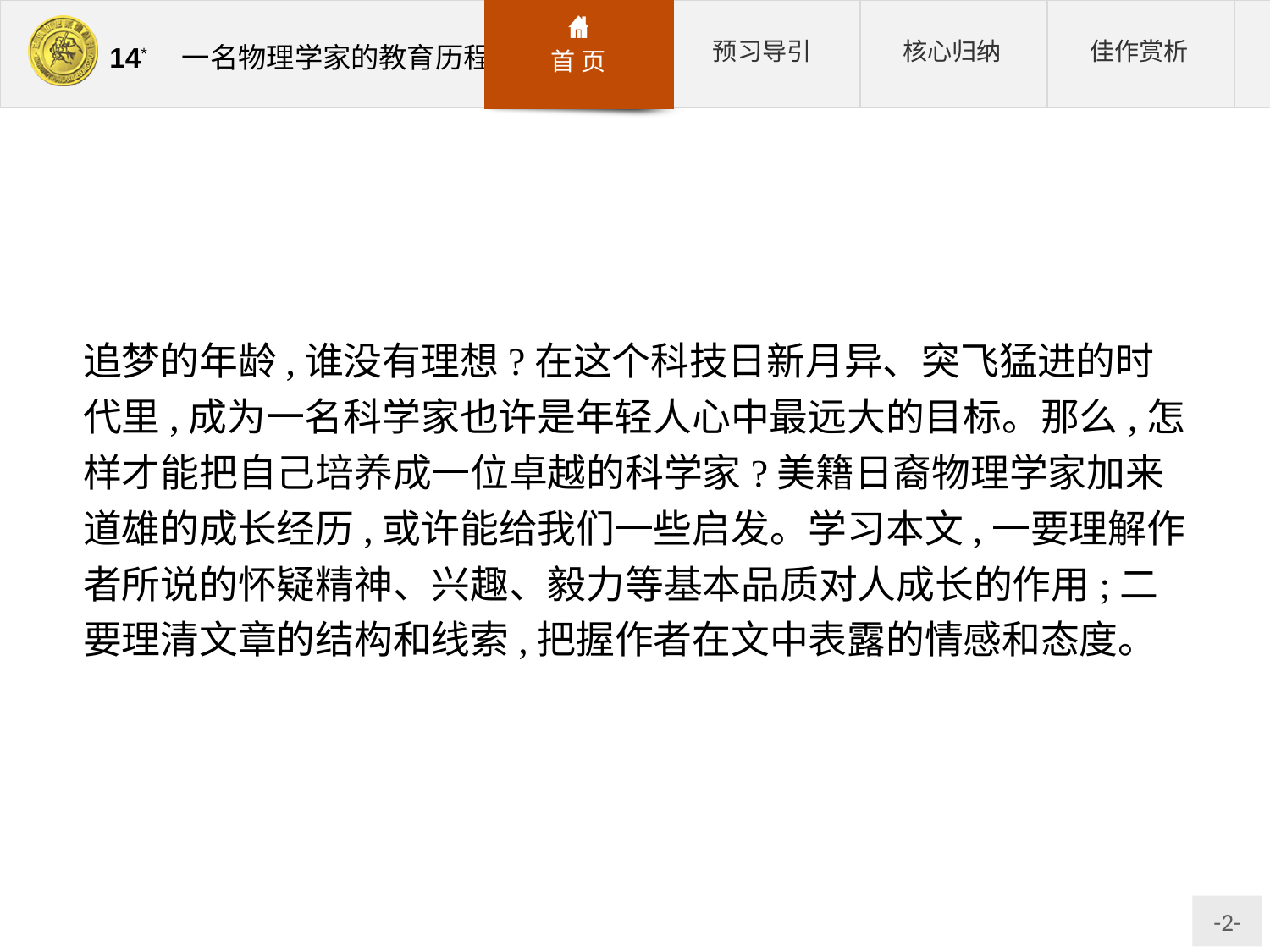

追梦的年龄,谁没有理想?在这个科技日新月异、突飞猛进的时代里,成为一名科学家也许是年轻人心中最远大的目标。那么,怎样才能把自己培养成一位卓越的科学家?美籍日裔物理学家加来道雄的成长经历,或许能给我们一些启发。学习本文,一要理解作者所说的怀疑精神、兴趣、毅力等基本品质对人成长的作用;二要理清文章的结构和线索,把握作者在文中表露的情感和态度。